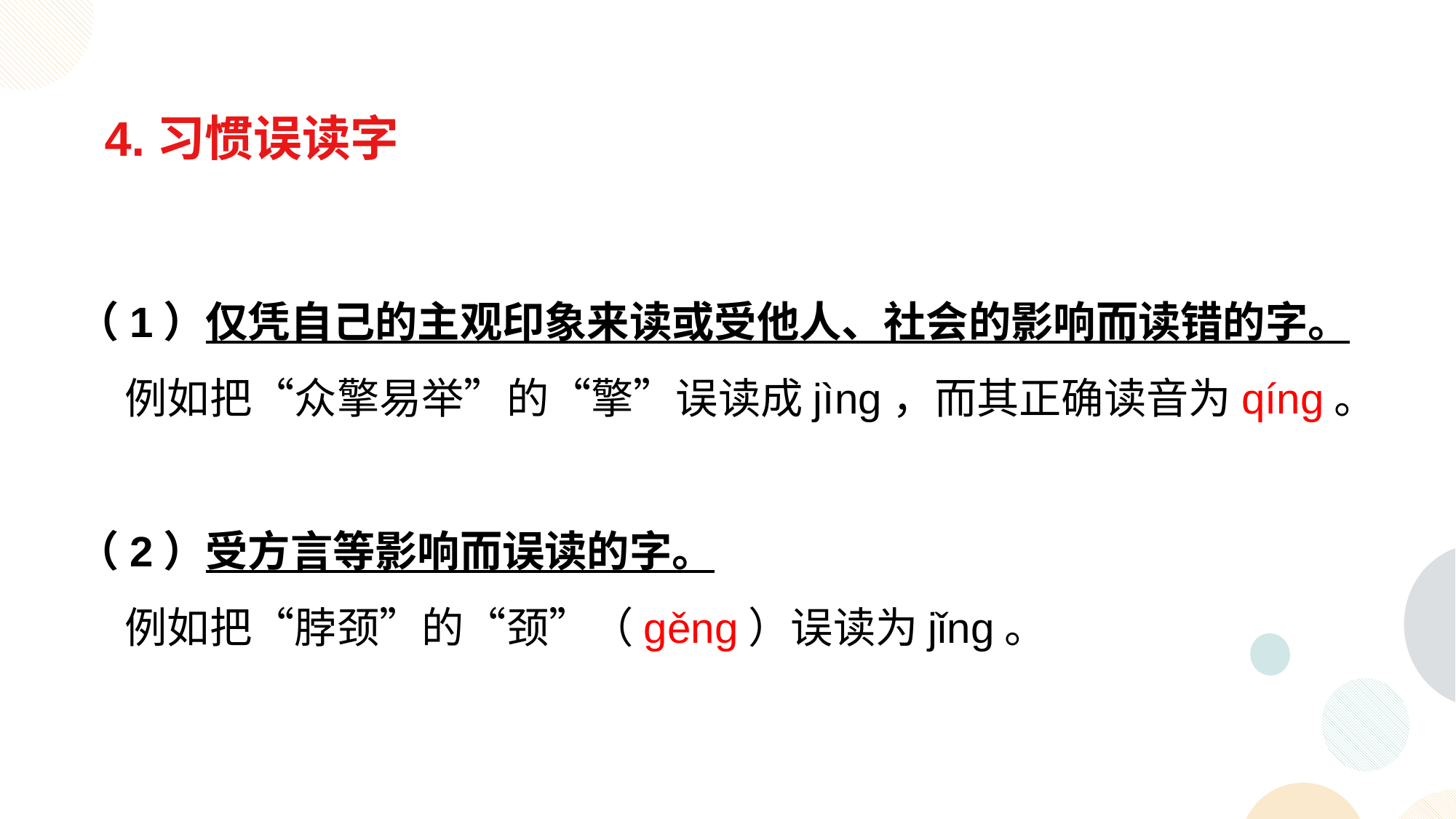

4.习惯误读字

（1）仅凭自己的主观印象来读或受他人、社会的影响而读错的字。
    例如把“众擎易举”的“擎”误读成jìnɡ，而其正确读音为qínɡ。

（2）受方言等影响而误读的字。
    例如把“脖颈”的“颈”（ɡěnɡ）误读为jǐnɡ。